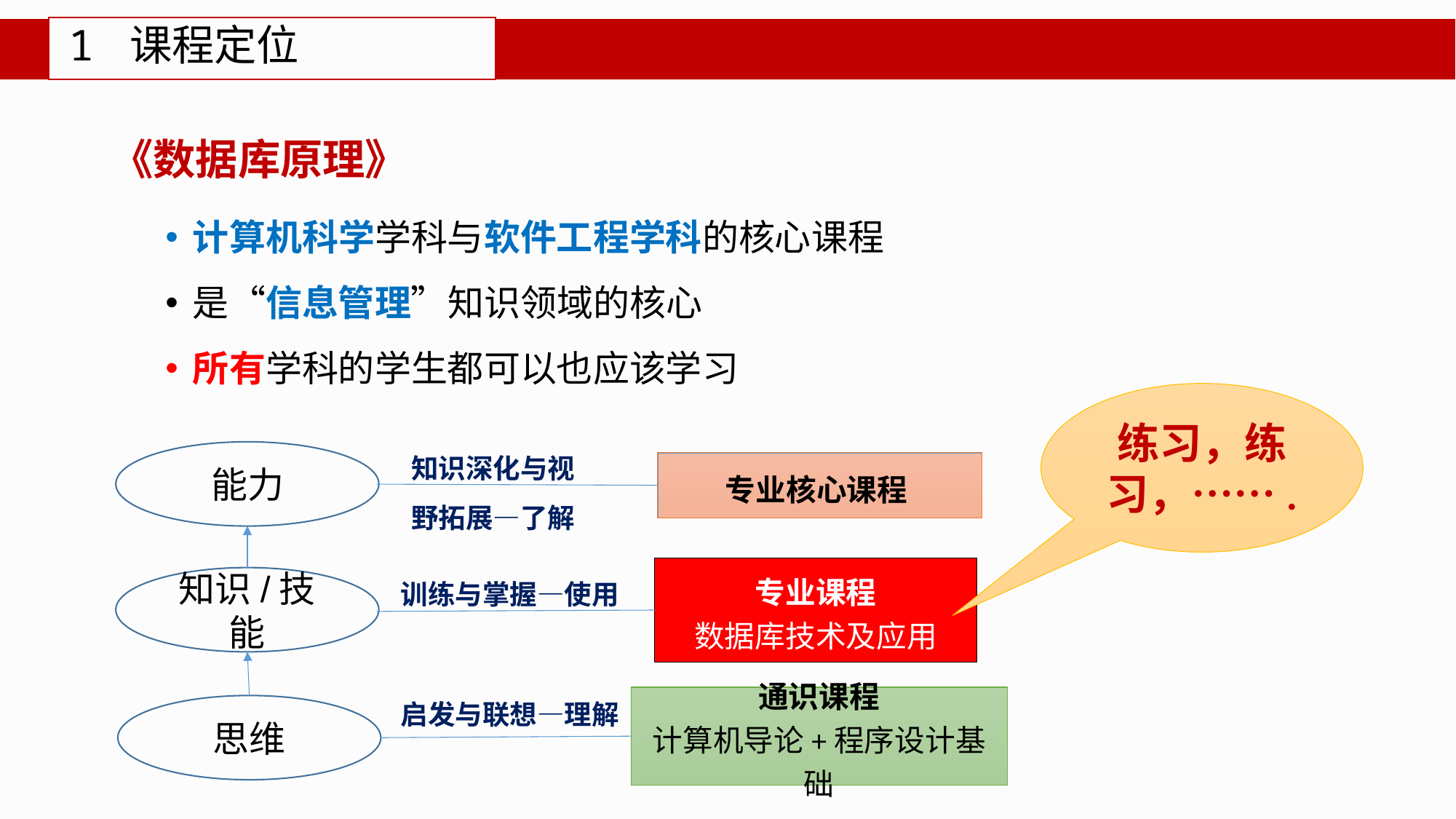

# 1 课程定位
《数据库原理》
计算机科学学科与软件工程学科的核心课程
是“信息管理”知识领域的核心
所有学科的学生都可以也应该学习
练习，练习，…….
知识深化与视
野拓展—了解
能力
专业核心课程
训练与掌握—使用
专业课程
数据库技术及应用
知识/技能
启发与联想—理解
通识课程
计算机导论+程序设计基础
思维